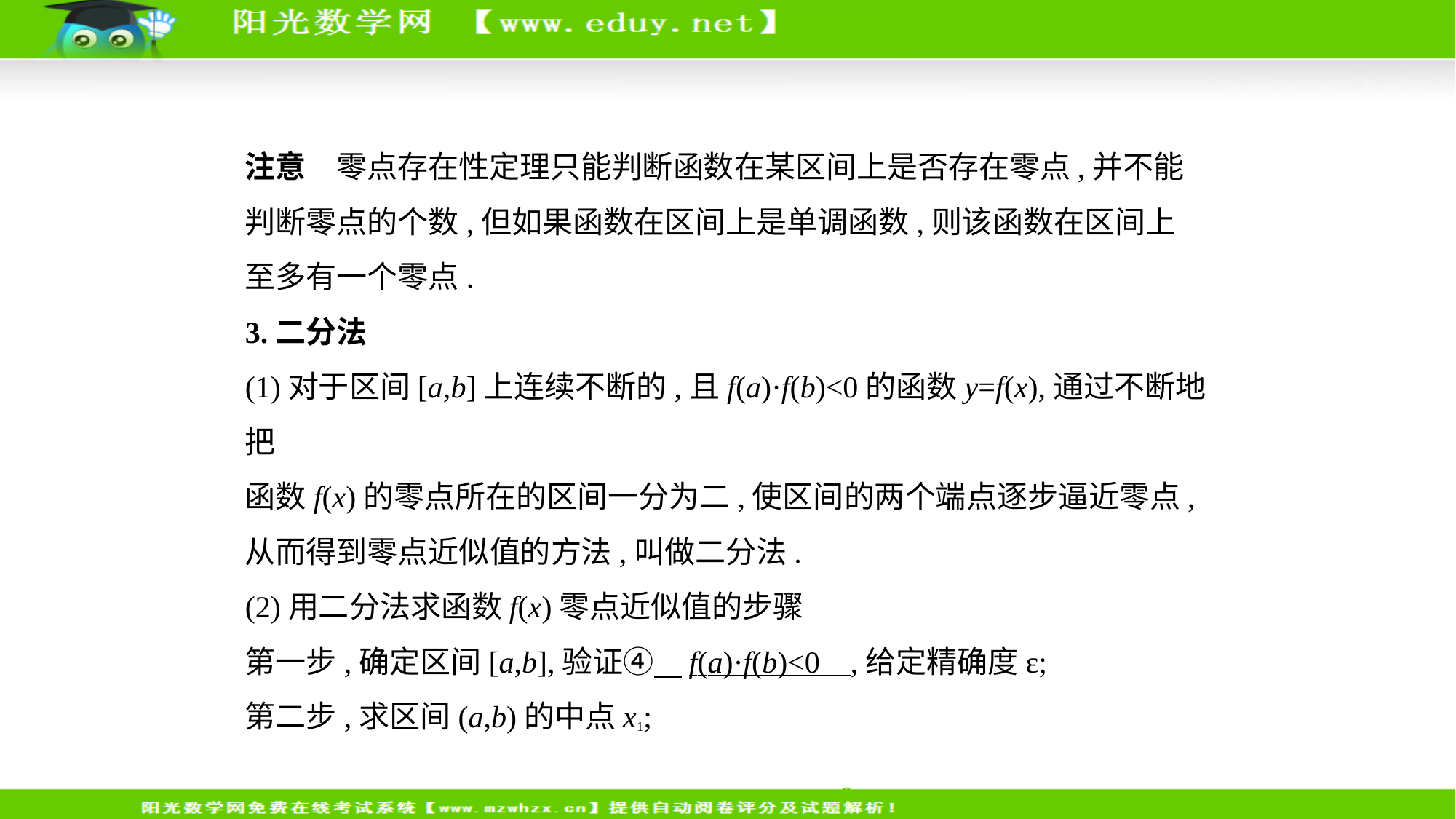

注意　零点存在性定理只能判断函数在某区间上是否存在零点,并不能
判断零点的个数,但如果函数在区间上是单调函数,则该函数在区间上
至多有一个零点.
3.二分法
(1)对于区间[a,b]上连续不断的,且f(a)·f(b)<0的函数y=f(x),通过不断地把
函数f(x)的零点所在的区间一分为二,使区间的两个端点逐步逼近零点,
从而得到零点近似值的方法,叫做二分法.
(2)用二分法求函数f(x)零点近似值的步骤
第一步,确定区间[a,b],验证④    f(a)·f(b)<0    ,给定精确度ε;
第二步,求区间(a,b)的中点x1;